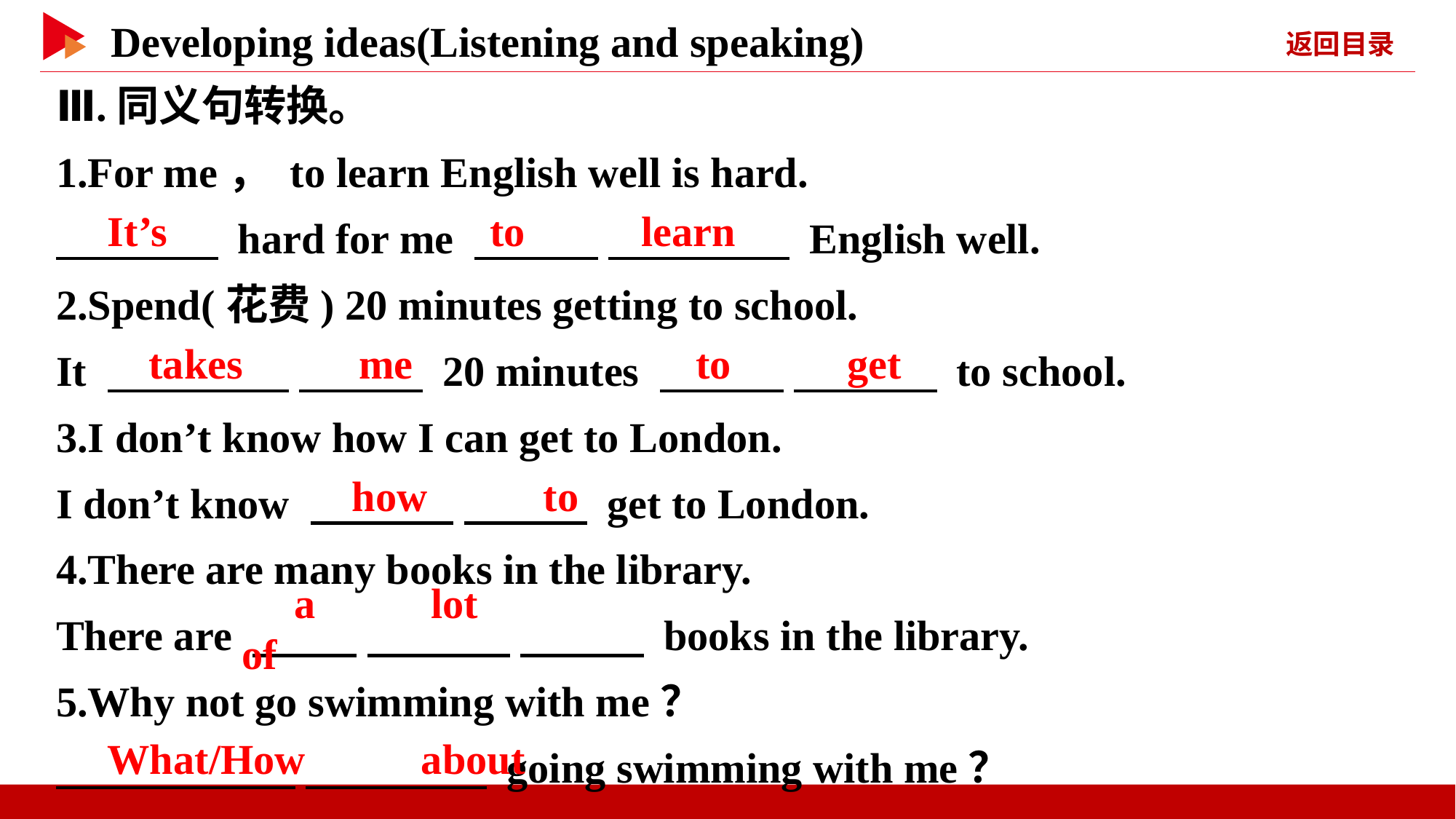

Ⅲ.同义句转换。
1.For me， to learn English well is hard.
　        　 hard for me 　    　 　          　 English well.
2.Spend(花费) 20 minutes getting to school.
It 　          　 　    　 20 minutes 　    　 　      　 to school.
3.I don’t know how I can get to London.
I don’t know 　      　 　    　 get to London.
4.There are many books in the library.
There are 　  　 　      　 　    　 books in the library.
5.Why not go swimming with me？
　                　 　          　 going swimming with me？
　It’s
　to　 　learn
　takes　 　me
　to　 　get
　how　 　to
　a　 　lot　 　of
　What/How　 　about